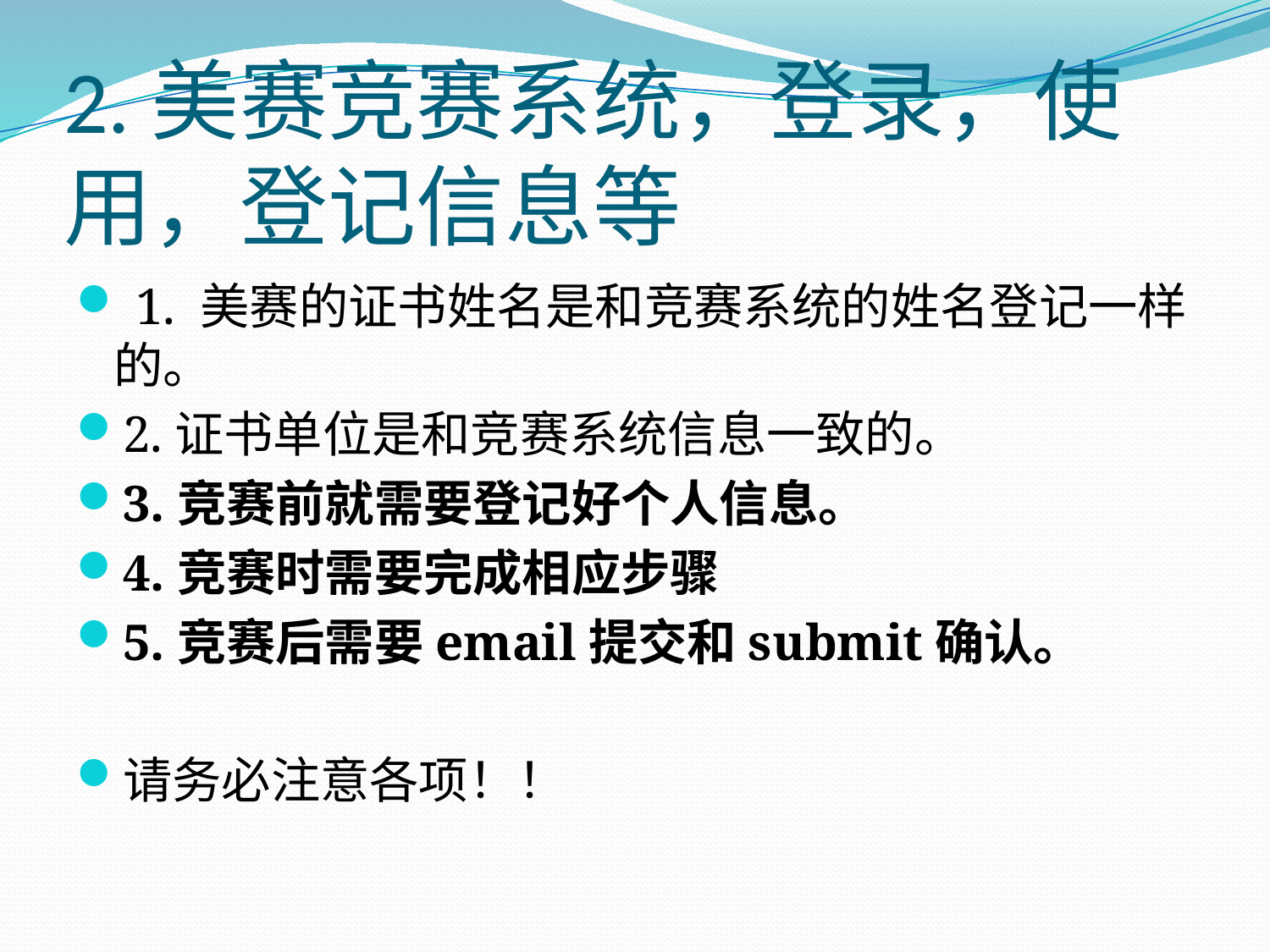

# 2.美赛竞赛系统，登录，使用，登记信息等
 1. 美赛的证书姓名是和竞赛系统的姓名登记一样的。
2.证书单位是和竞赛系统信息一致的。
3.竞赛前就需要登记好个人信息。
4.竞赛时需要完成相应步骤
5.竞赛后需要email提交和submit确认。

请务必注意各项！！